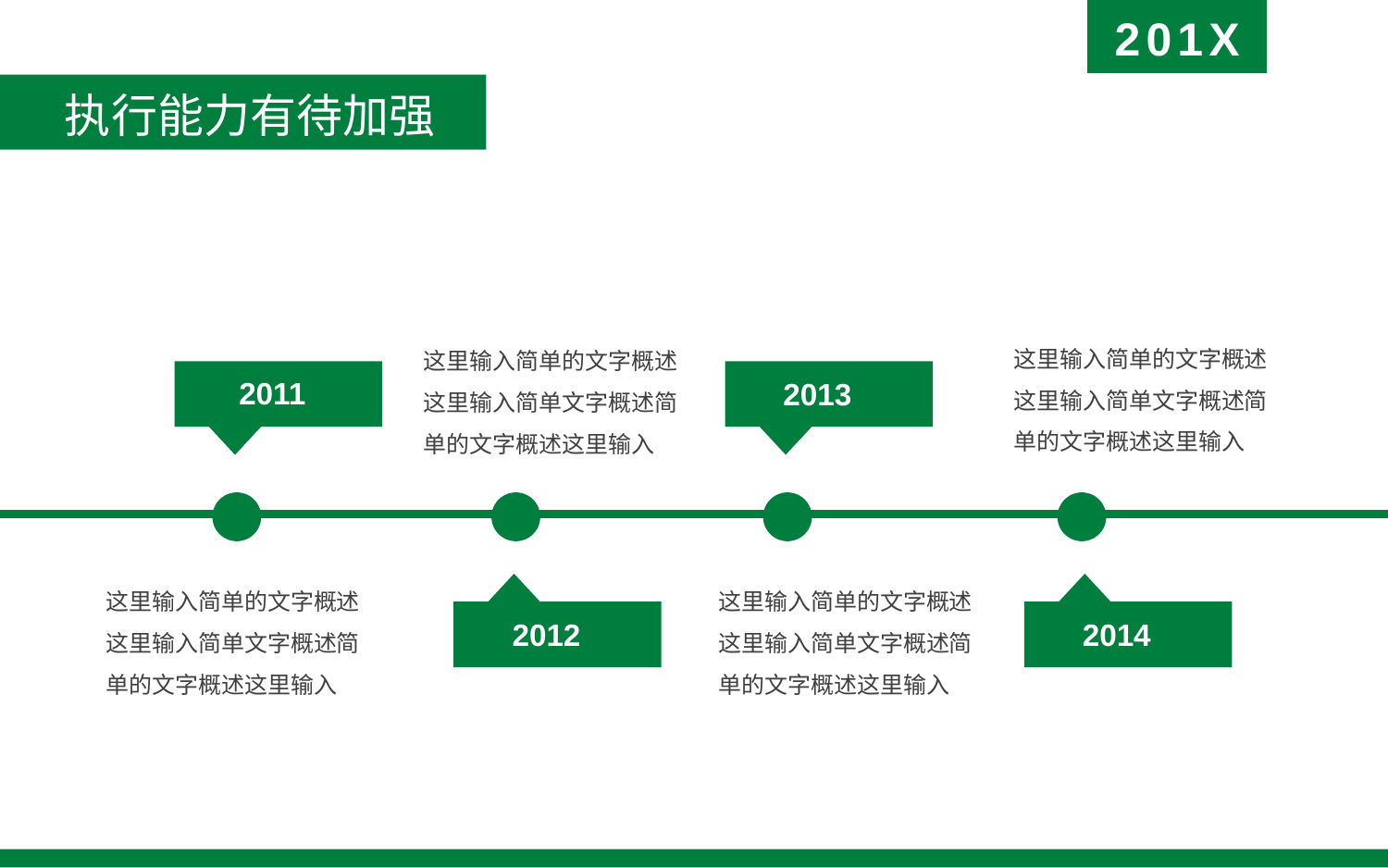

201X

执行能力有待加强
这里输入简单的文字概述这里输入简单文字概述简单的文字概述这里输入
这里输入简单的文字概述这里输入简单文字概述简单的文字概述这里输入

2011

2013

2012

2014
这里输入简单的文字概述这里输入简单文字概述简单的文字概述这里输入
这里输入简单的文字概述这里输入简单文字概述简单的文字概述这里输入